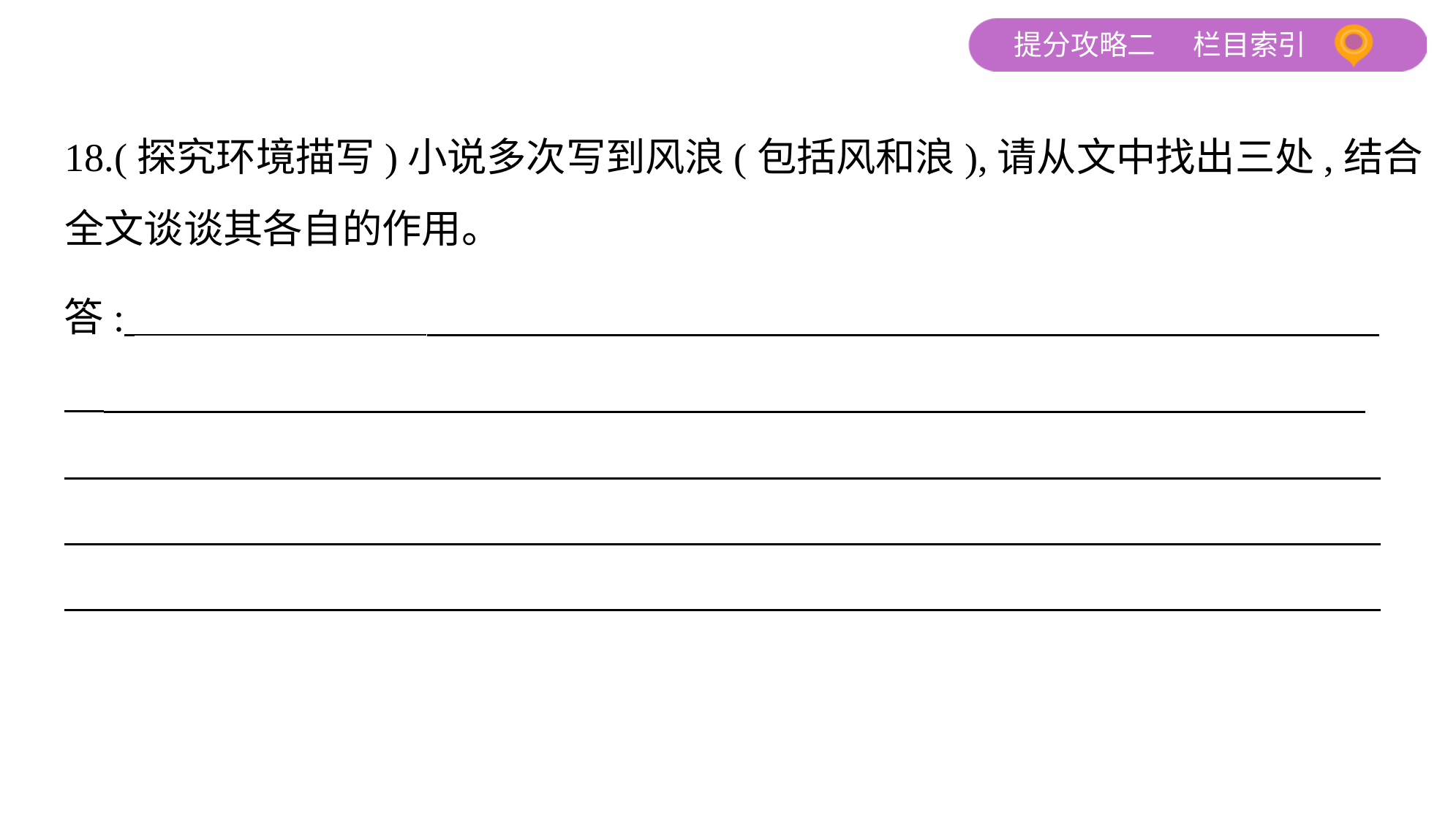

18.(探究环境描写)小说多次写到风浪(包括风和浪),请从文中找出三处,结合
全文谈谈其各自的作用。
答: